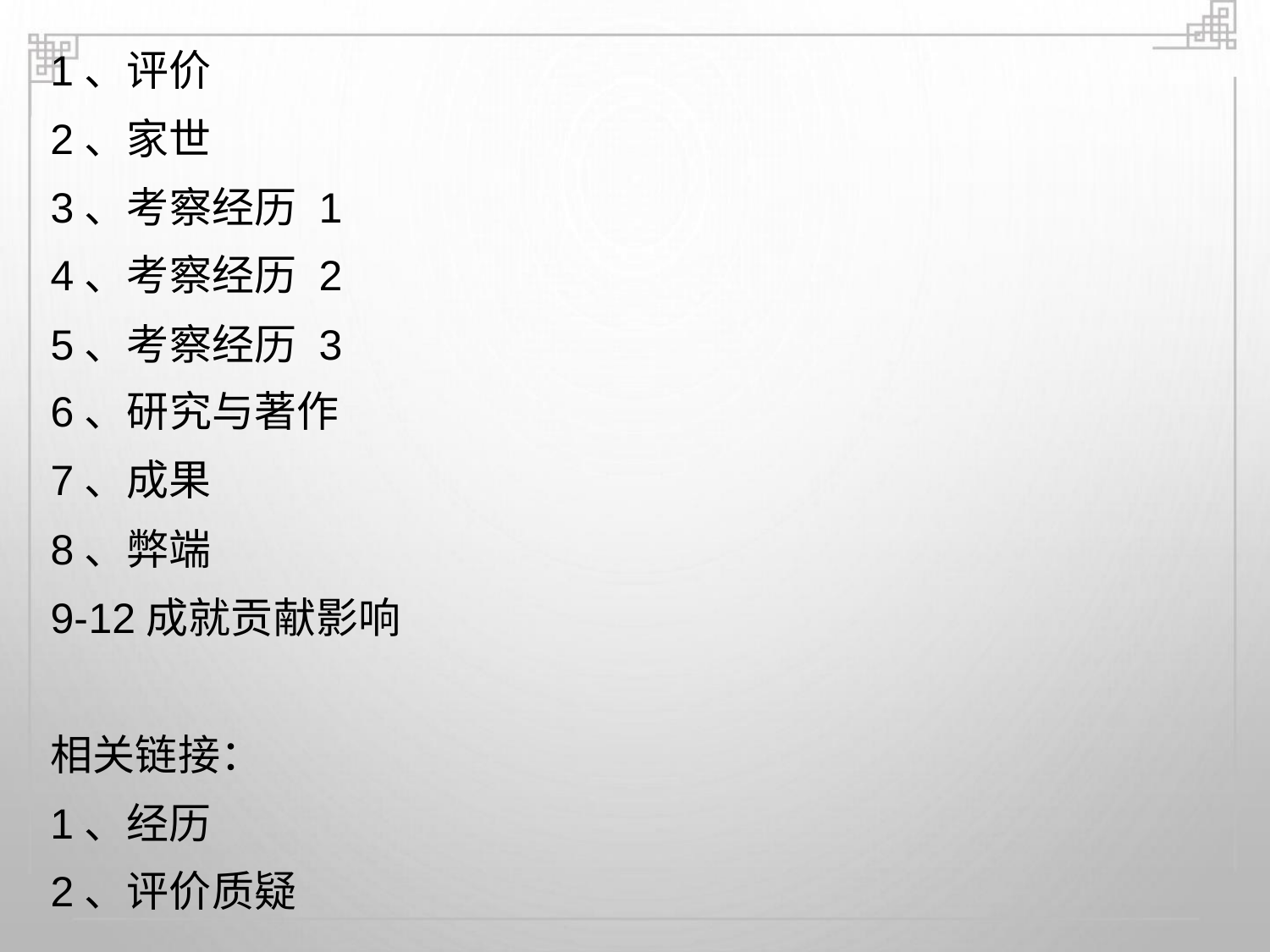

1、评价
2、家世
3、考察经历 1
4、考察经历 2
5、考察经历 3
6、研究与著作
7、成果
8、弊端
9-12成就贡献影响
相关链接：
1、经历
2、评价质疑